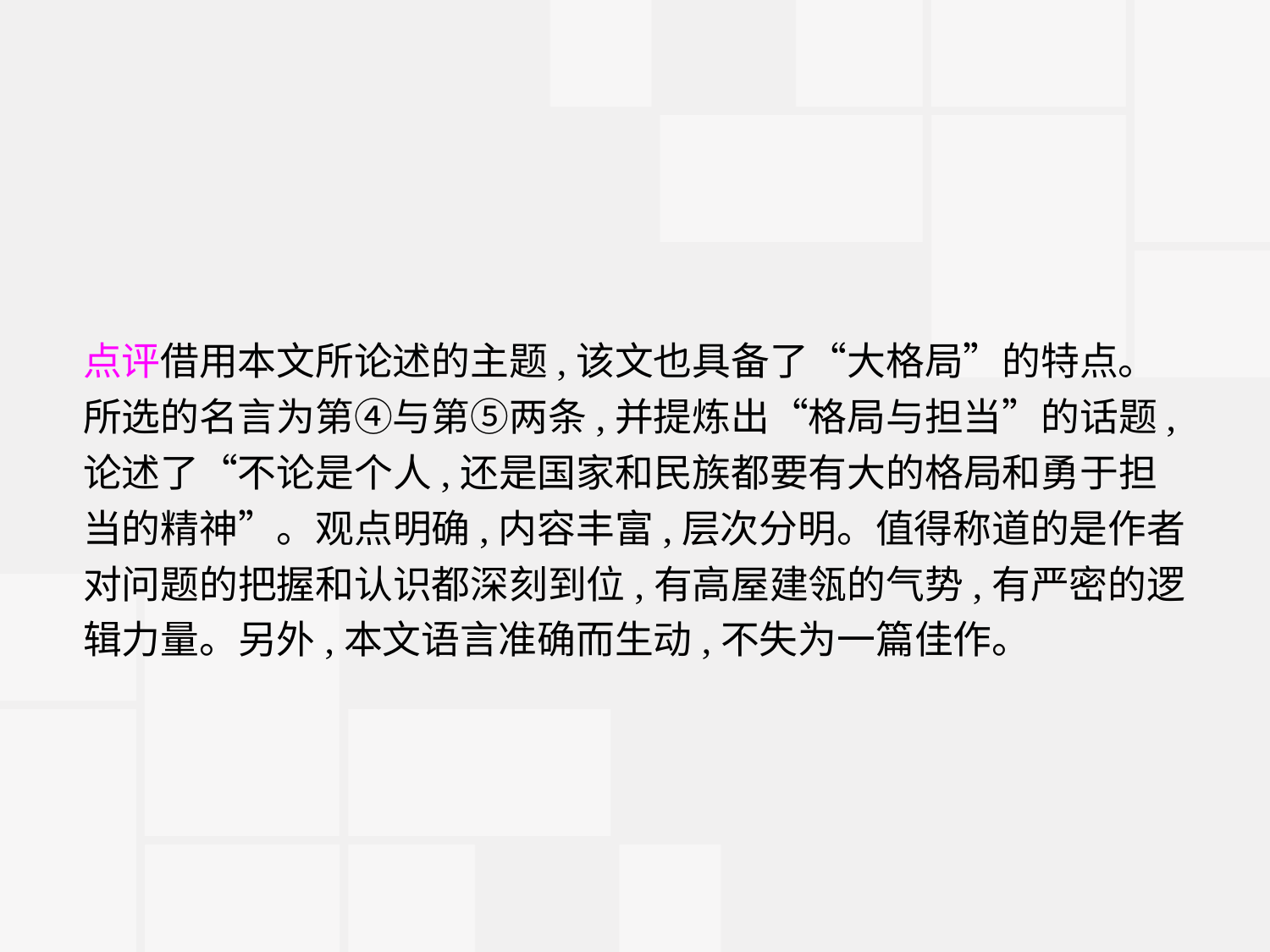

点评借用本文所论述的主题,该文也具备了“大格局”的特点。所选的名言为第④与第⑤两条,并提炼出“格局与担当”的话题,论述了“不论是个人,还是国家和民族都要有大的格局和勇于担当的精神”。观点明确,内容丰富,层次分明。值得称道的是作者对问题的把握和认识都深刻到位,有高屋建瓴的气势,有严密的逻辑力量。另外,本文语言准确而生动,不失为一篇佳作。